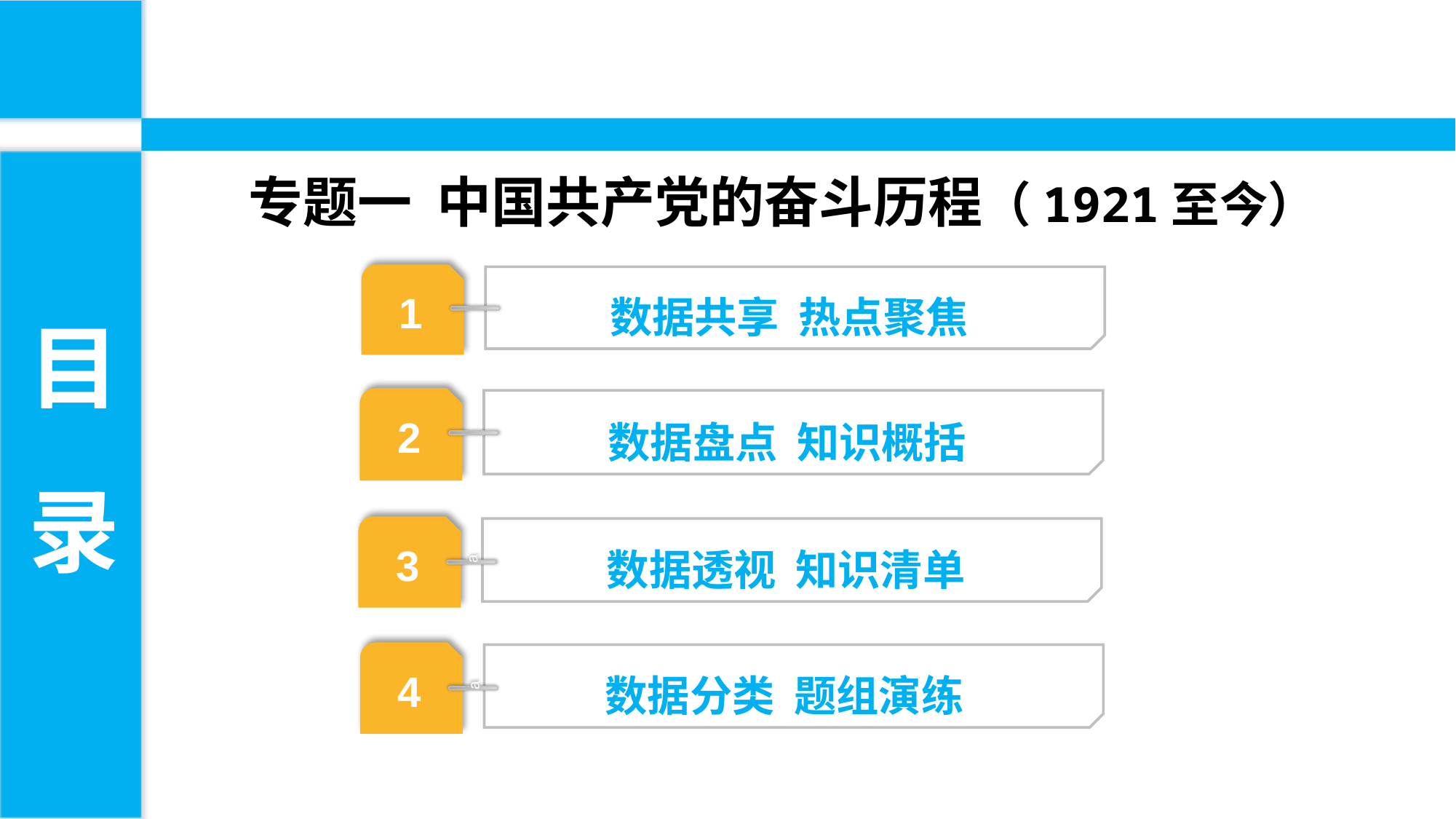

专题一  中国共产党的奋斗历程（1921至今）

目
录
数据共享  热点聚焦
1

数据盘点  知识概括
2

数据透视  知识清单
3

a
数据分类  题组演练
4

a